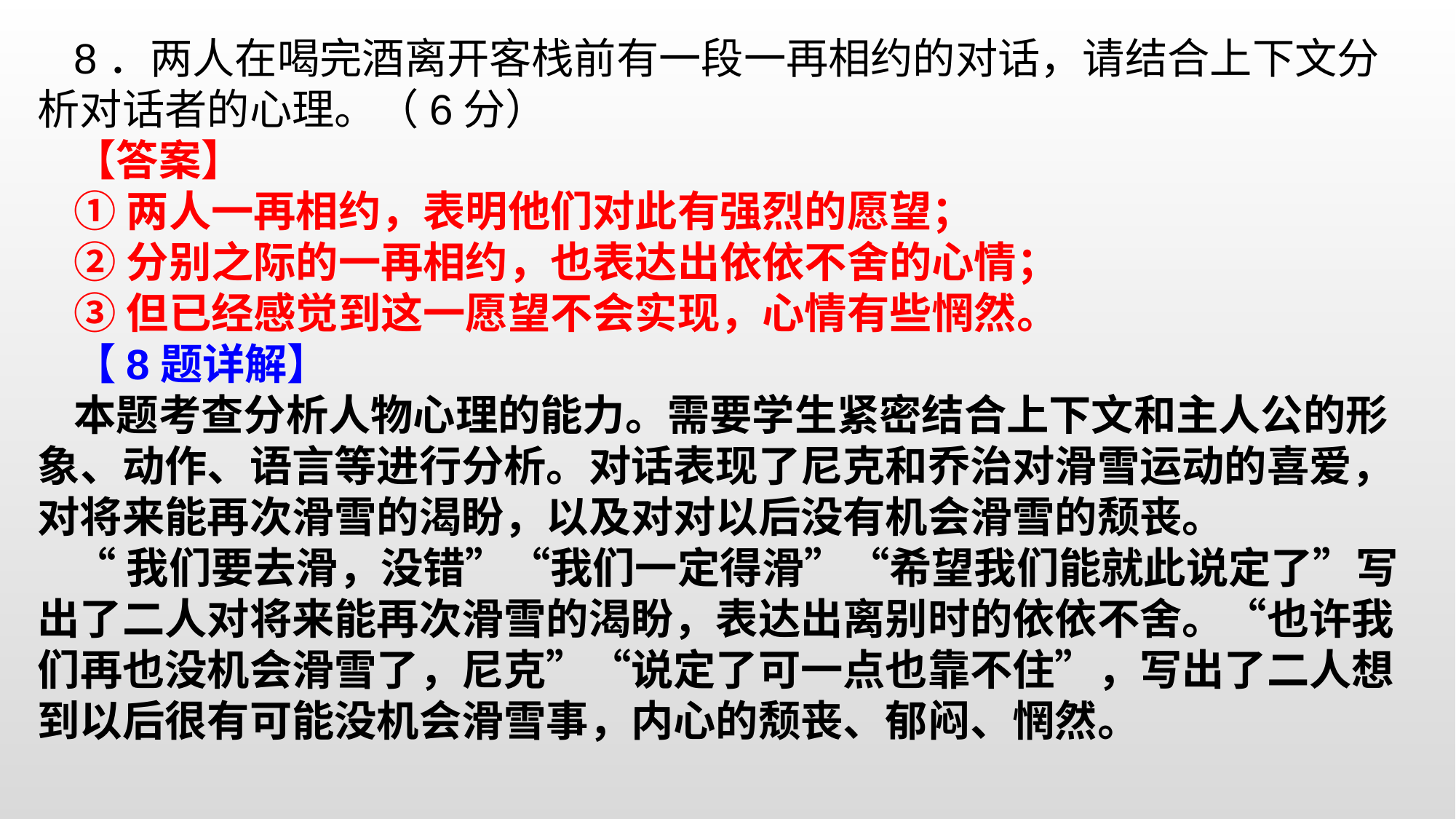

8．两人在喝完酒离开客栈前有一段一再相约的对话，请结合上下文分析对话者的心理。（6分）
【答案】
①两人一再相约，表明他们对此有强烈的愿望；
②分别之际的一再相约，也表达出依依不舍的心情；
③但已经感觉到这一愿望不会实现，心情有些惘然。   【8题详解】
本题考查分析人物心理的能力。需要学生紧密结合上下文和主人公的形象、动作、语言等进行分析。对话表现了尼克和乔治对滑雪运动的喜爱，对将来能再次滑雪的渴盼，以及对对以后没有机会滑雪的颓丧。“我们要去滑，没错”“我们一定得滑”“希望我们能就此说定了”写出了二人对将来能再次滑雪的渴盼，表达出离别时的依依不舍。“也许我们再也没机会滑雪了，尼克”“说定了可一点也靠不住”，写出了二人想到以后很有可能没机会滑雪事，内心的颓丧、郁闷、惘然。